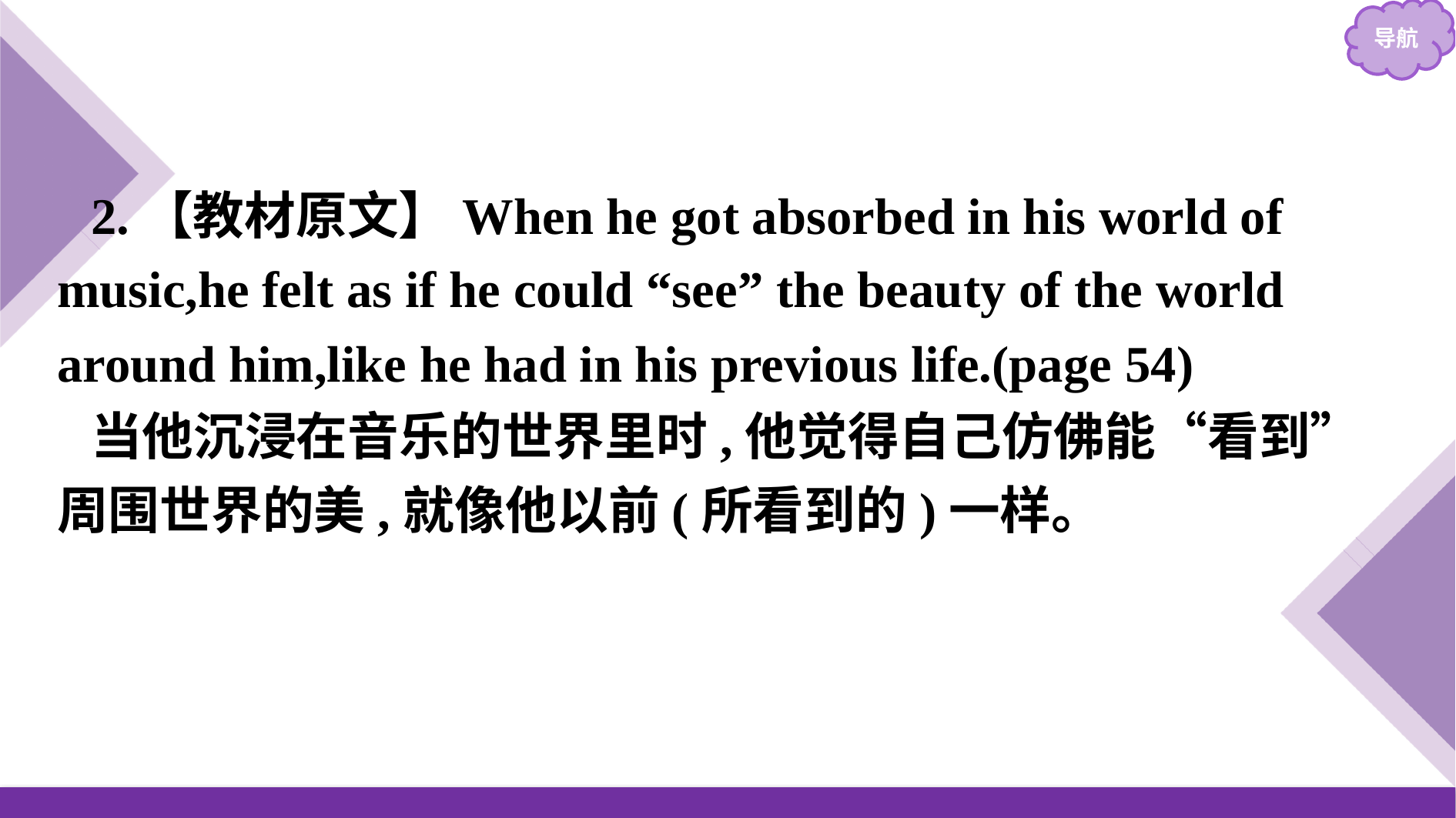

2.【教材原文】When he got absorbed in his world of music,he felt as if he could “see” the beauty of the world around him,like he had in his previous life.(page 54)
当他沉浸在音乐的世界里时,他觉得自己仿佛能“看到”周围世界的美,就像他以前(所看到的)一样。